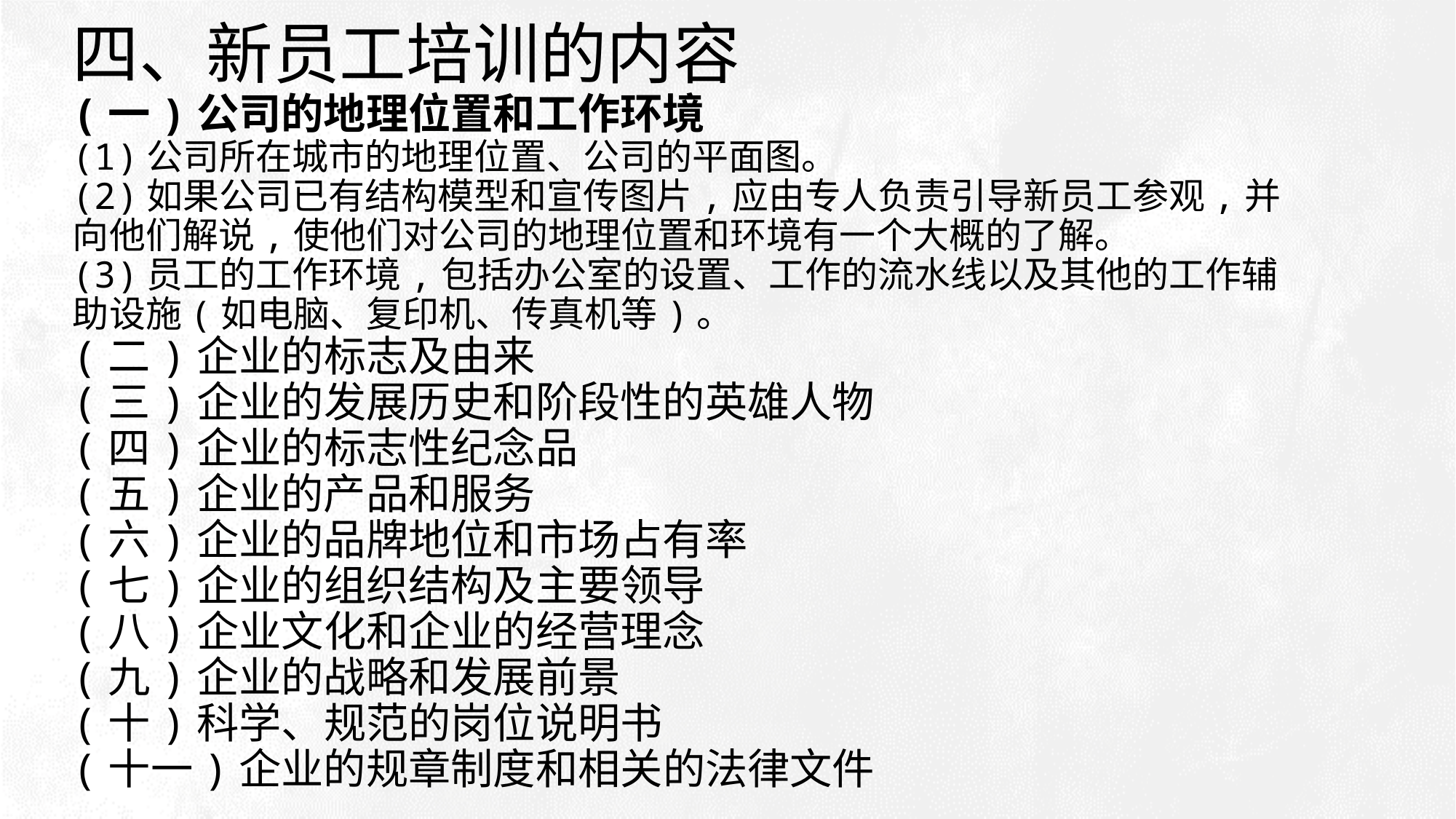

# 四、新员工培训的内容 (一)公司的地理位置和工作环境 (1)公司所在城市的地理位置、公司的平面图。 (2)如果公司已有结构模型和宣传图片,应由专人负责引导新员工参观,并向他们解说,使他们对公司的地理位置和环境有一个大概的了解。 (3)员工的工作环境,包括办公室的设置、工作的流水线以及其他的工作辅助设施(如电脑、复印机、传真机等)。 (二)企业的标志及由来 (三)企业的发展历史和阶段性的英雄人物 (四)企业的标志性纪念品 (五)企业的产品和服务 (六)企业的品牌地位和市场占有率 (七)企业的组织结构及主要领导 (八)企业文化和企业的经营理念 (九)企业的战略和发展前景 (十)科学、规范的岗位说明书 (十一)企业的规章制度和相关的法律文件